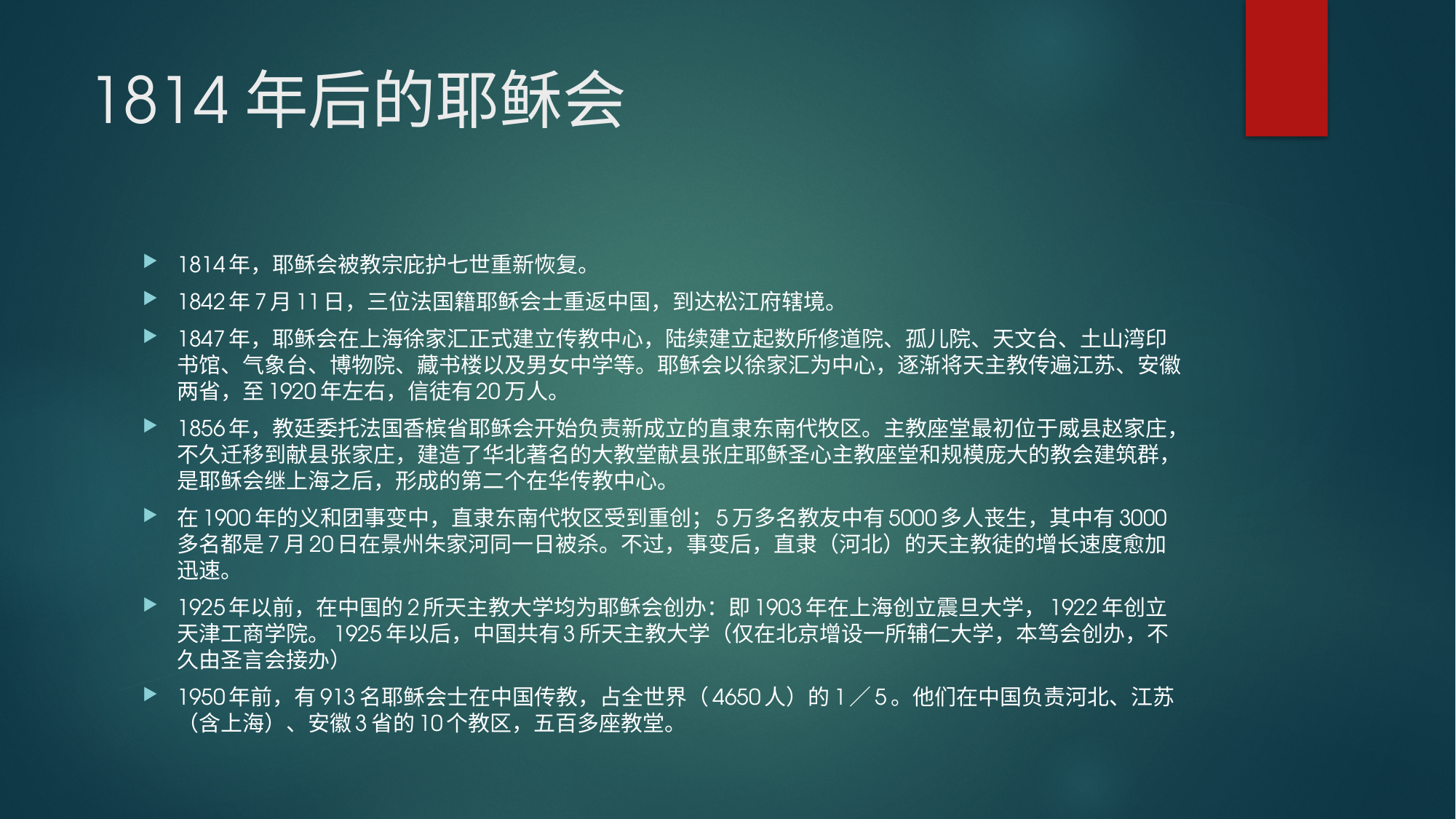

# 1814年后的耶稣会
1814年，耶稣会被教宗庇护七世重新恢复。
1842年7月11日，三位法国籍耶稣会士重返中国，到达松江府辖境。
1847年，耶稣会在上海徐家汇正式建立传教中心，陆续建立起数所修道院、孤儿院、天文台、土山湾印书馆、气象台、博物院、藏书楼以及男女中学等。耶稣会以徐家汇为中心，逐渐将天主教传遍江苏、安徽两省，至1920年左右，信徒有20万人。
1856年，教廷委托法国香槟省耶稣会开始负责新成立的直隶东南代牧区。主教座堂最初位于威县赵家庄，不久迁移到献县张家庄，建造了华北著名的大教堂献县张庄耶稣圣心主教座堂和规模庞大的教会建筑群，是耶稣会继上海之后，形成的第二个在华传教中心。
在1900年的义和团事变中，直隶东南代牧区受到重创；5万多名教友中有5000多人丧生，其中有3000多名都是7月20日在景州朱家河同一日被杀。不过，事变后，直隶（河北）的天主教徒的增长速度愈加迅速。
1925年以前，在中国的2所天主教大学均为耶稣会创办：即1903年在上海创立震旦大学，1922年创立天津工商学院。1925年以后，中国共有3所天主教大学（仅在北京增设一所辅仁大学，本笃会创办，不久由圣言会接办）
1950年前，有913名耶稣会士在中国传教，占全世界（4650人）的1／5。他们在中国负责河北、江苏（含上海）、安徽3省的10个教区，五百多座教堂。